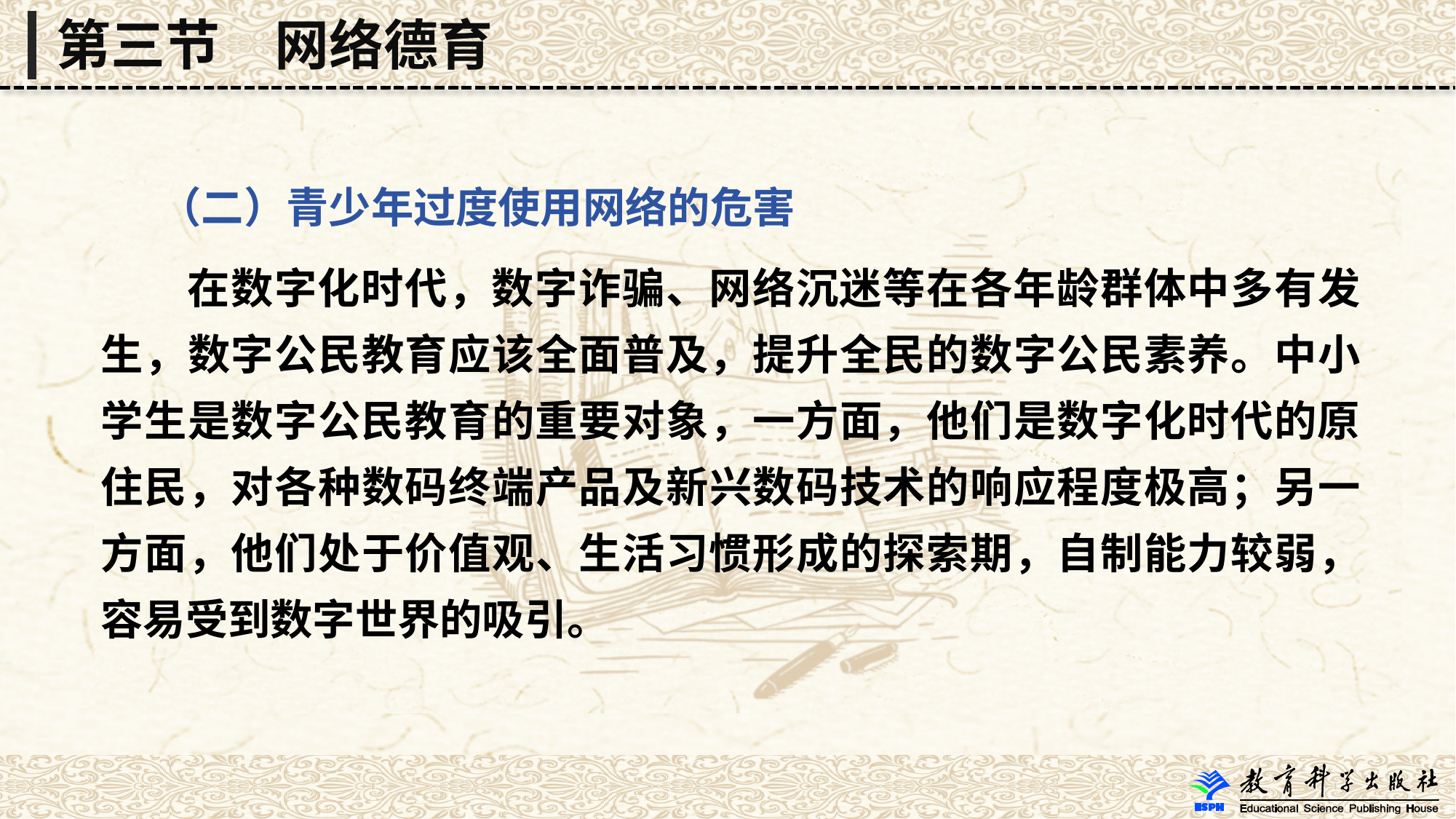

第三节　网络德育
     （二）青少年过度使用网络的危害

       在数字化时代，数字诈骗、网络沉迷等在各年龄群体中多有发生，数字公民教育应该全面普及，提升全民的数字公民素养。中小学生是数字公民教育的重要对象，一方面，他们是数字化时代的原住民，对各种数码终端产品及新兴数码技术的响应程度极高；另一方面，他们处于价值观、生活习惯形成的探索期，自制能力较弱，容易受到数字世界的吸引。